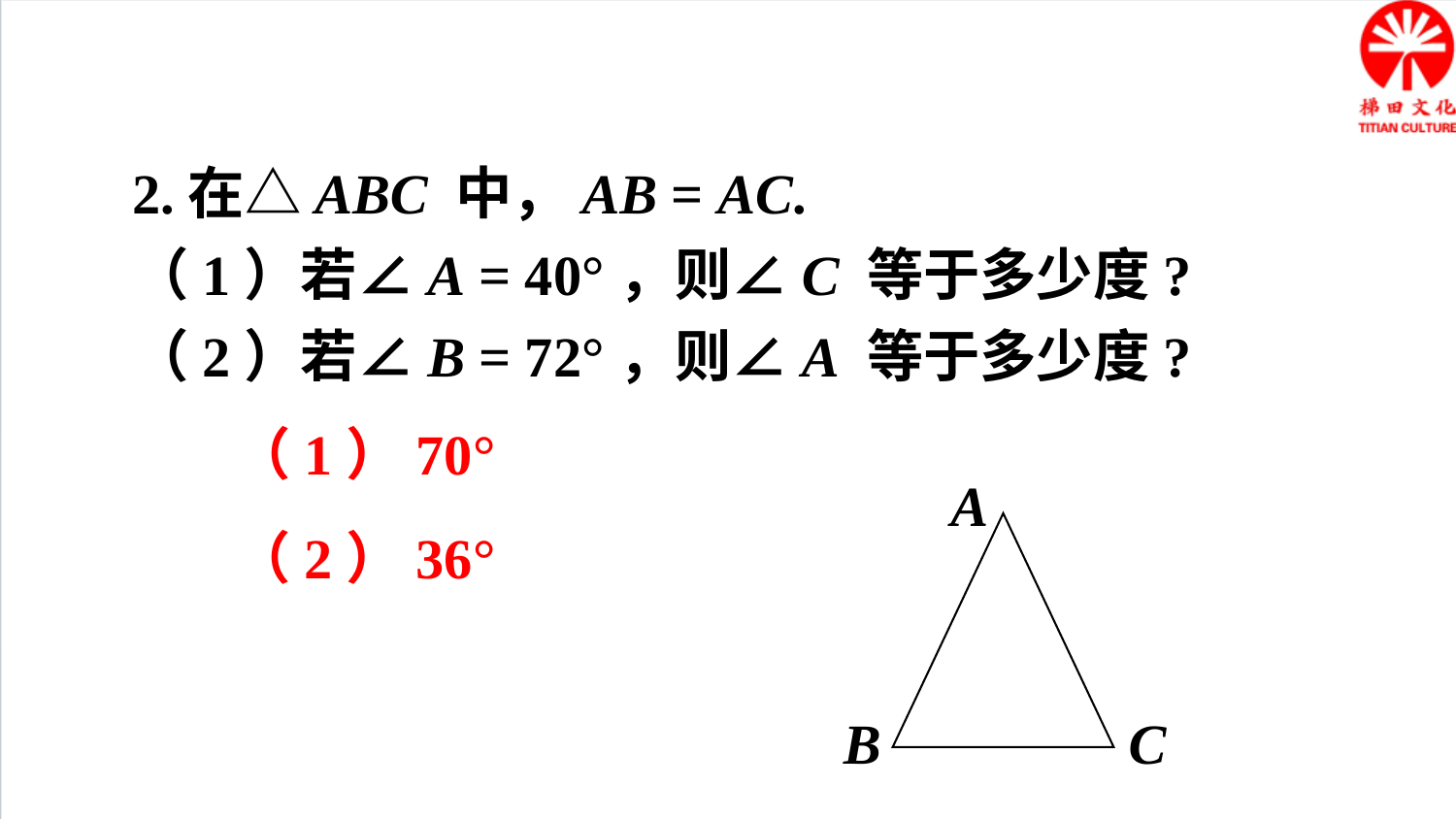

2.在△ABC 中，AB = AC.
（1）若∠A = 40°，则∠C 等于多少度?
（2）若∠B = 72°，则∠A 等于多少度?
（1）70°
A

B
C
（2）36°